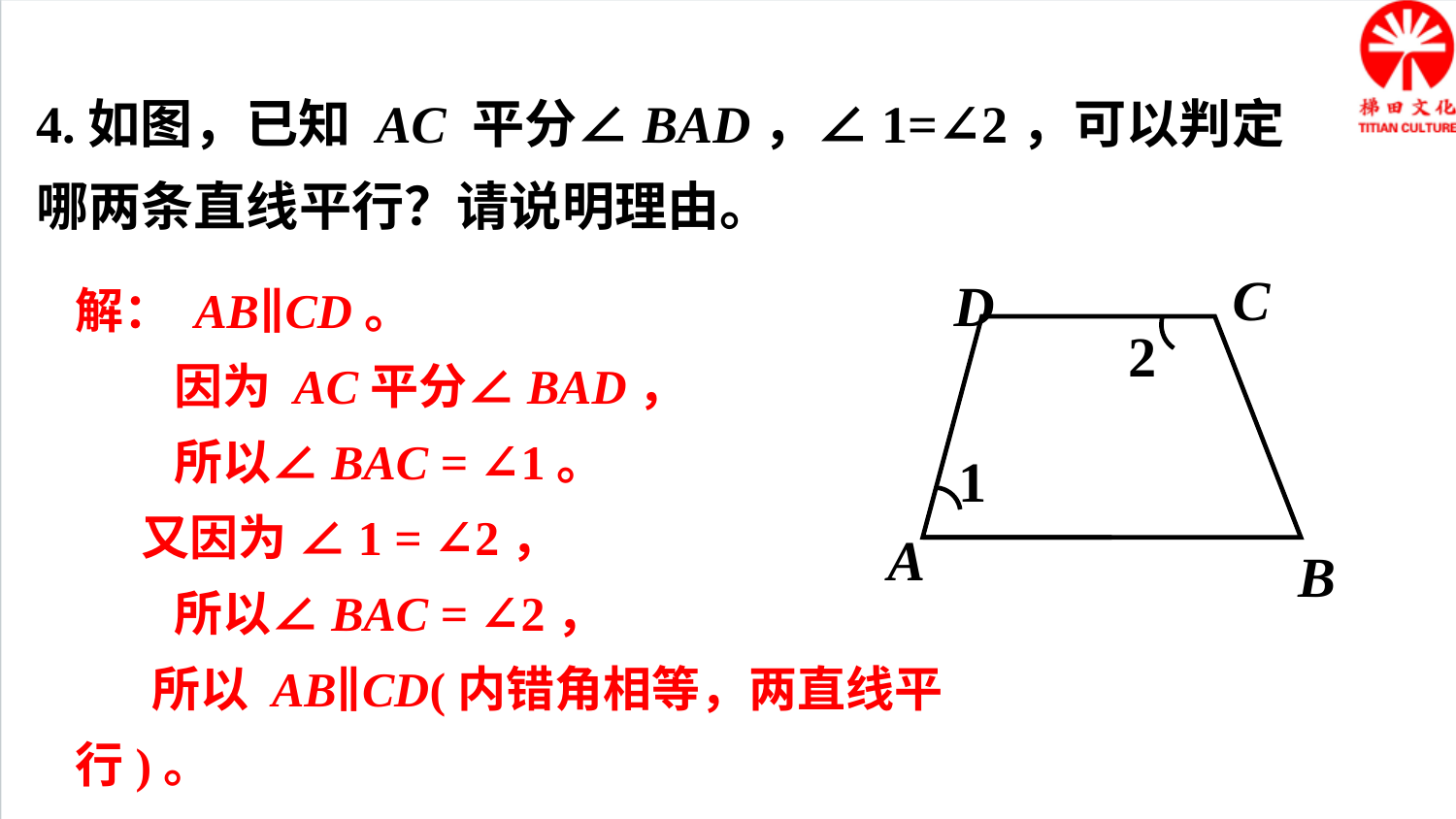

4.如图，已知 AC 平分∠BAD，∠1=∠2，可以判定哪两条直线平行？请说明理由。
C
D
2

1

A
B
解： AB∥CD。
        因为 AC平分∠BAD，
        所以∠BAC = ∠1。
     又因为 ∠1 = ∠2，
        所以∠BAC = ∠2，
      所以 AB∥CD(内错角相等，两直线平行)。